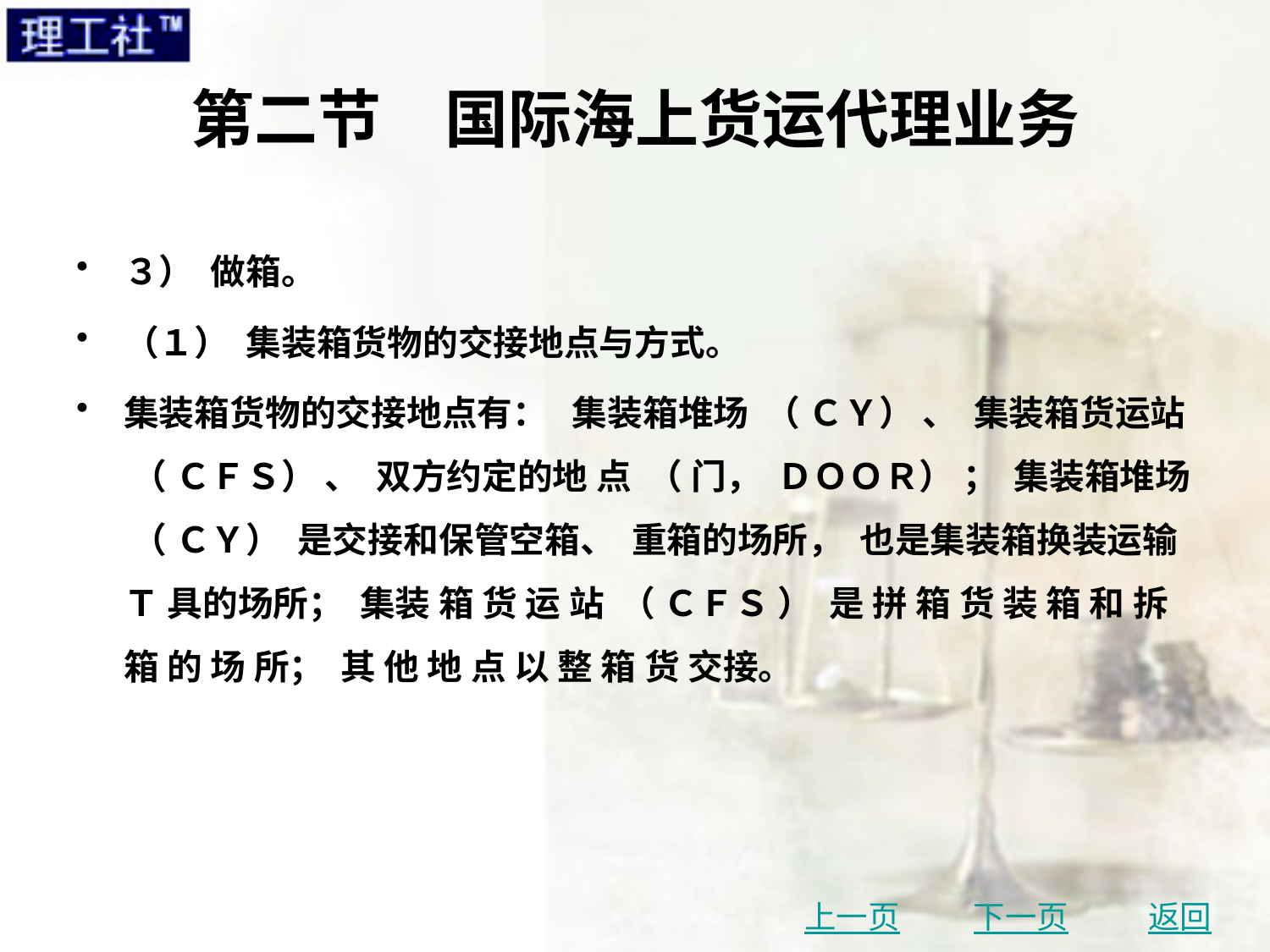

# 第二节　国际海上货运代理业务
３）  做箱。
（１）  集装箱货物的交接地点与方式。
集装箱货物的交接地点有：   集装箱堆场  （ ＣＹ） 、  集装箱货运站  （ ＣＦＳ） 、  双方约定的地 点  （ 门，  ＤＯＯＲ） ；  集装箱堆场  （ ＣＹ）  是交接和保管空箱、  重箱的场所，  也是集装箱换装运输 Ｔ 具的场所；  集装 箱 货 运 站  （ ＣＦＳ ）  是 拼 箱 货 装 箱 和 拆 箱 的 场 所；  其 他 地 点 以 整 箱 货 交接。

上一页
下一页
返回